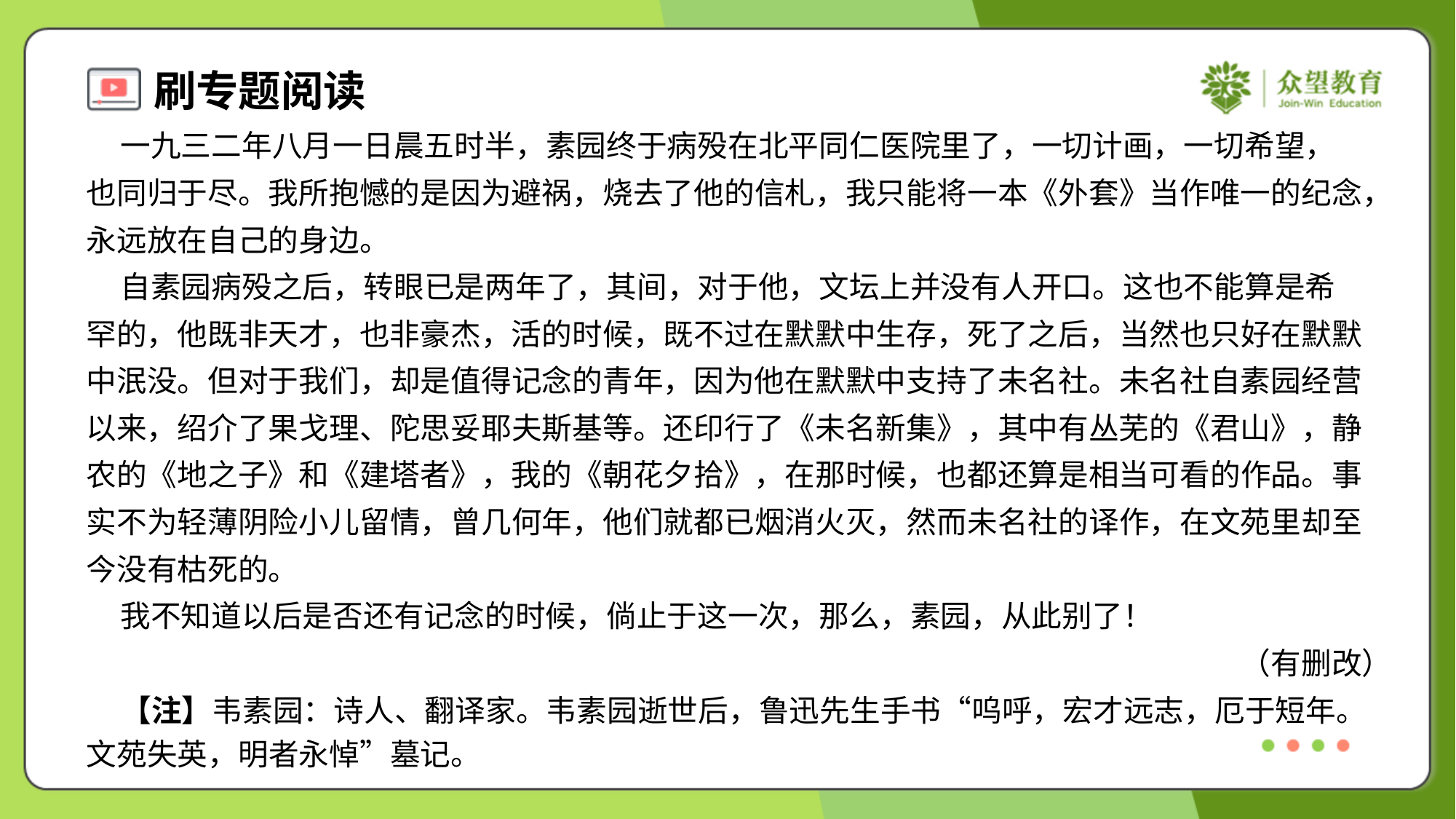

一九三二年八月一日晨五时半，素园终于病殁在北平同仁医院里了，一切计画，一切希望，
也同归于尽。我所抱憾的是因为避祸，烧去了他的信札，我只能将一本《外套》当作唯一的纪念，
永远放在自己的身边。
    自素园病殁之后，转眼已是两年了，其间，对于他，文坛上并没有人开口。这也不能算是希
罕的，他既非天才，也非豪杰，活的时候，既不过在默默中生存，死了之后，当然也只好在默默
中泯没。但对于我们，却是值得记念的青年，因为他在默默中支持了未名社。未名社自素园经营
以来，绍介了果戈理、陀思妥耶夫斯基等。还印行了《未名新集》，其中有丛芜的《君山》，静
农的《地之子》和《建塔者》，我的《朝花夕拾》，在那时候，也都还算是相当可看的作品。事
实不为轻薄阴险小儿留情，曾几何年，他们就都已烟消火灭，然而未名社的译作，在文苑里却至
今没有枯死的。
    我不知道以后是否还有记念的时候，倘止于这一次，那么，素园，从此别了！
（有删改）
    【注】韦素园：诗人、翻译家。韦素园逝世后，鲁迅先生手书“呜呼，宏才远志，厄于短年。
文苑失英，明者永悼”墓记。